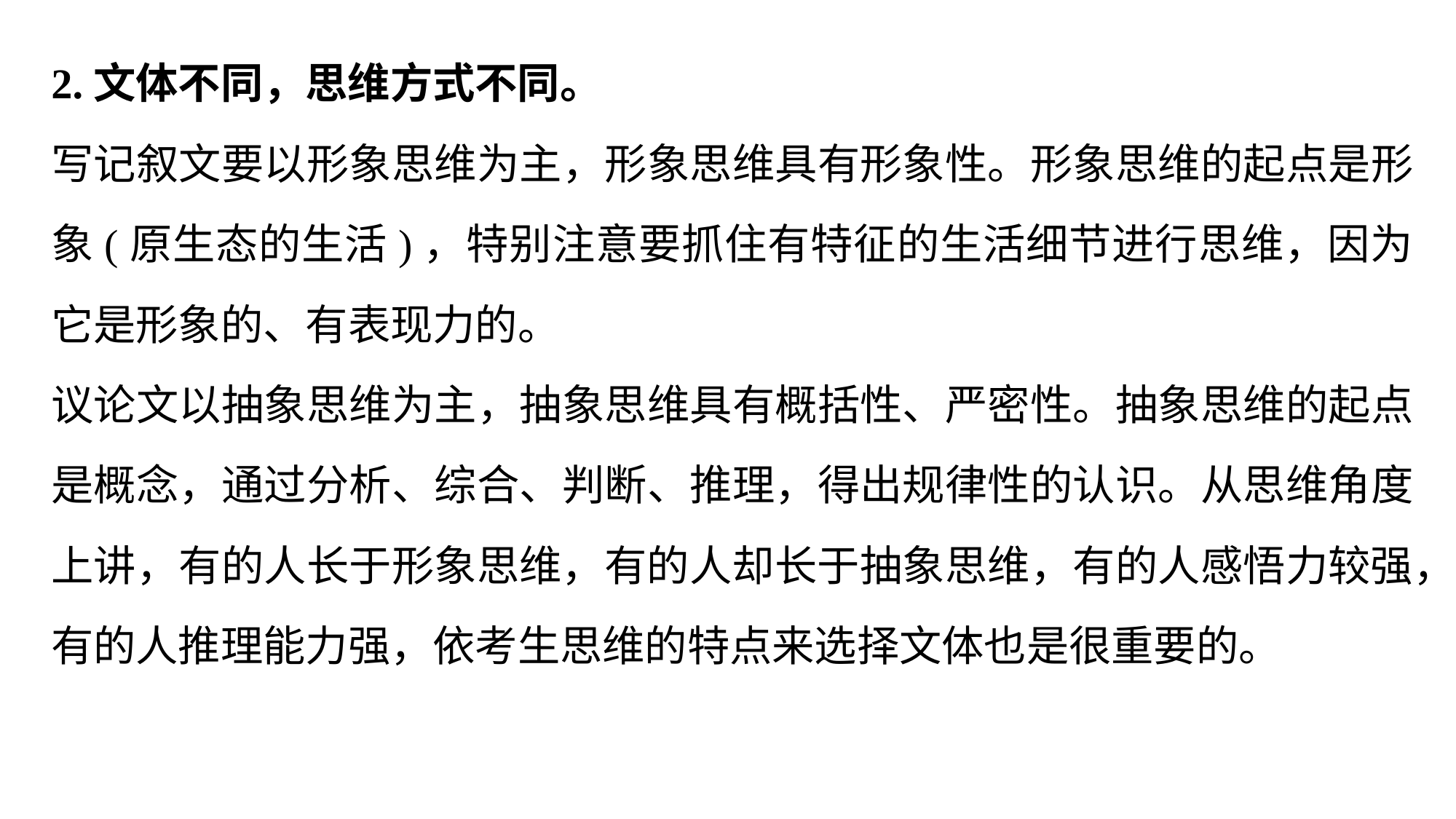

2.文体不同，思维方式不同。
写记叙文要以形象思维为主，形象思维具有形象性。形象思维的起点是形象(原生态的生活)，特别注意要抓住有特征的生活细节进行思维，因为它是形象的、有表现力的。
议论文以抽象思维为主，抽象思维具有概括性、严密性。抽象思维的起点是概念，通过分析、综合、判断、推理，得出规律性的认识。从思维角度上讲，有的人长于形象思维，有的人却长于抽象思维，有的人感悟力较强，有的人推理能力强，依考生思维的特点来选择文体也是很重要的。